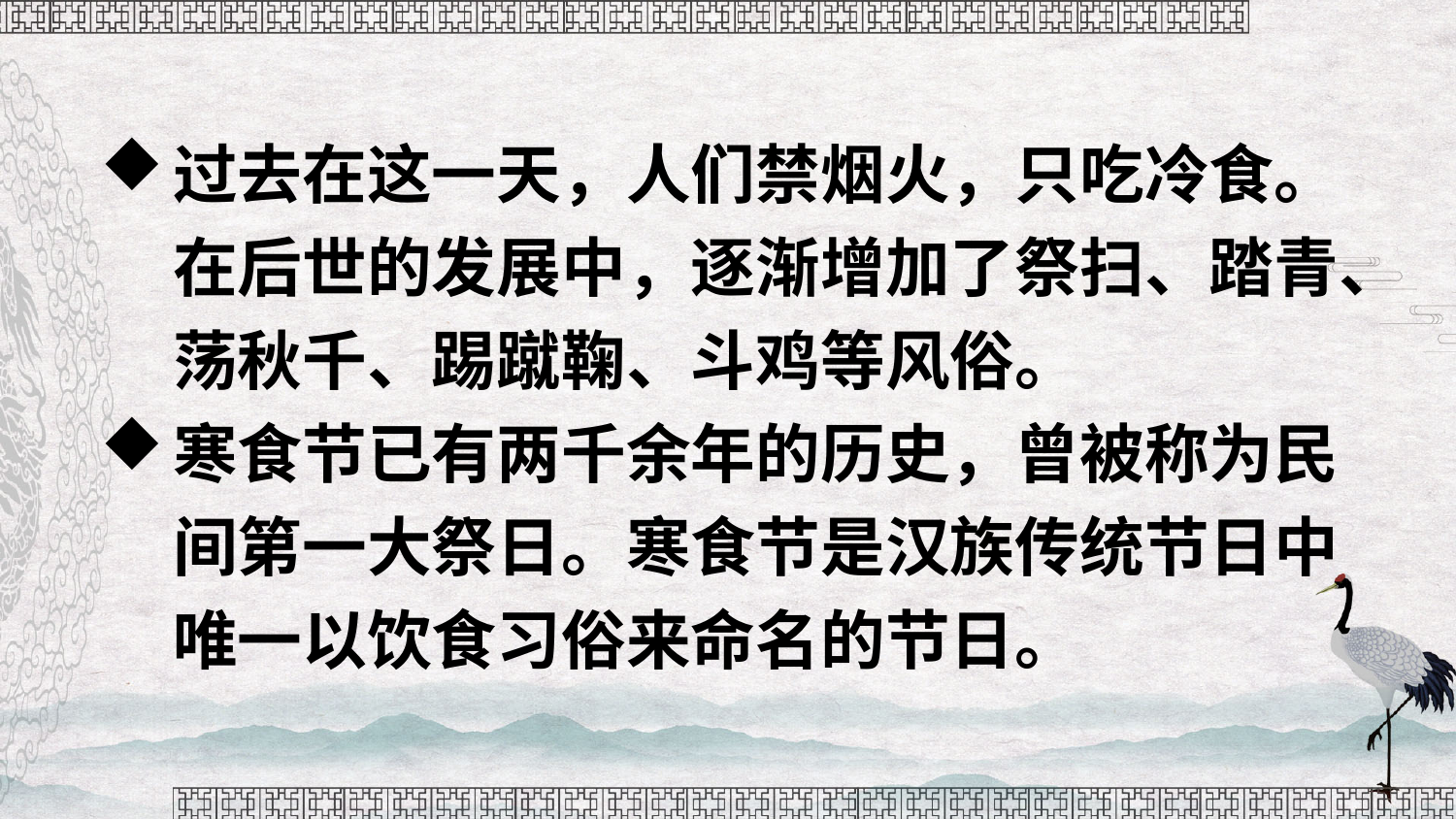

过去在这一天，人们禁烟火，只吃冷食。在后世的发展中，逐渐增加了祭扫、踏青、荡秋千、踢蹴鞠、斗鸡等风俗。
寒食节已有两千余年的历史，曾被称为民间第一大祭日。寒食节是汉族传统节日中唯一以饮食习俗来命名的节日。